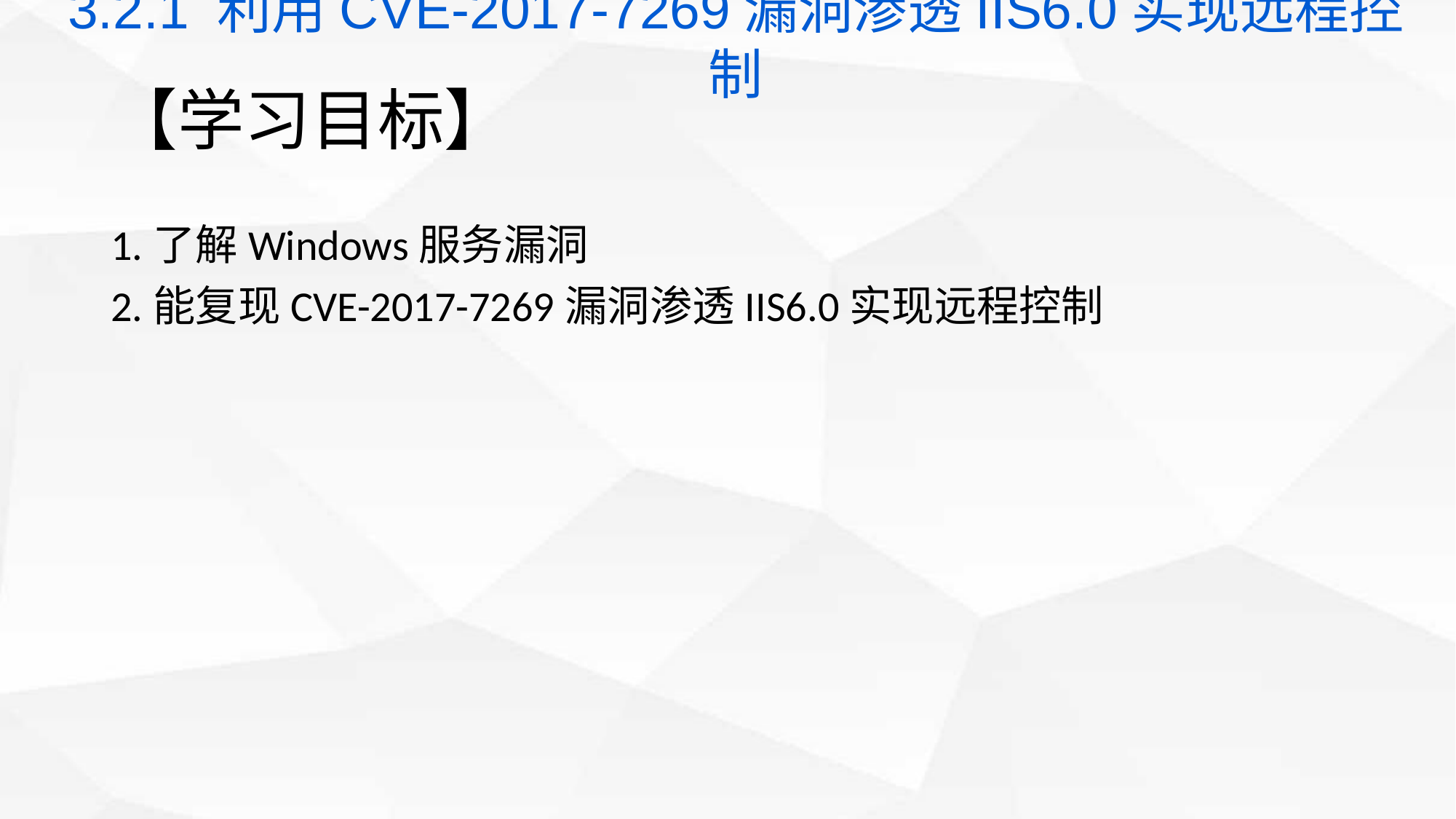

3.2.1 利用CVE-2017-7269漏洞渗透IIS6.0实现远程控制
# 【学习目标】
1.了解Windows服务漏洞
2.能复现CVE-2017-7269漏洞渗透IIS6.0实现远程控制